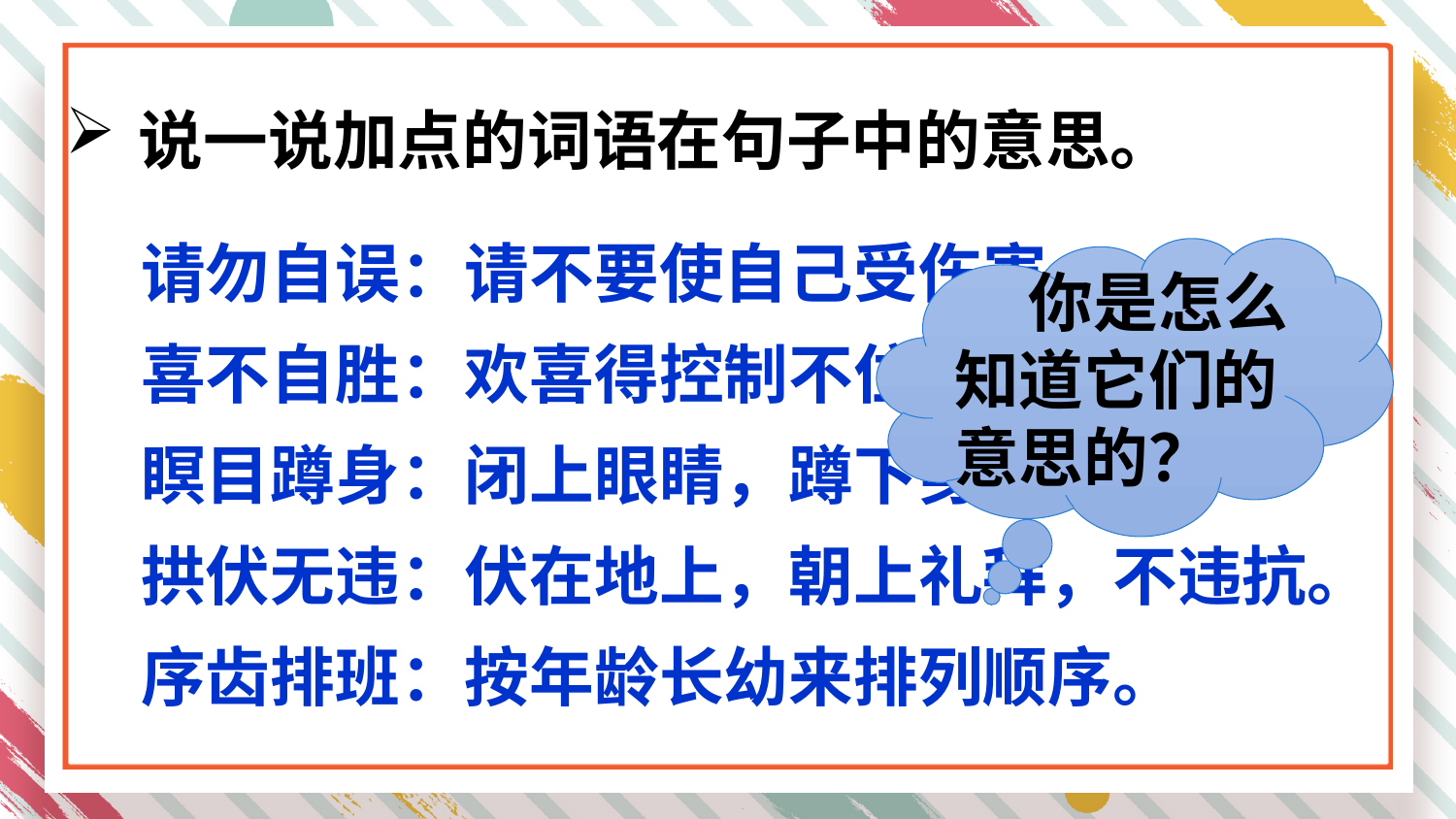

说一说加点的词语在句子中的意思。
请勿自误：请不要使自己受伤害。
喜不自胜：欢喜得控制不住自己。
瞑目蹲身：闭上眼睛，蹲下身子。
拱伏无违：伏在地上，朝上礼拜，不违抗。
序齿排班：按年龄长幼来排列顺序。

    你是怎么知道它们的意思的？